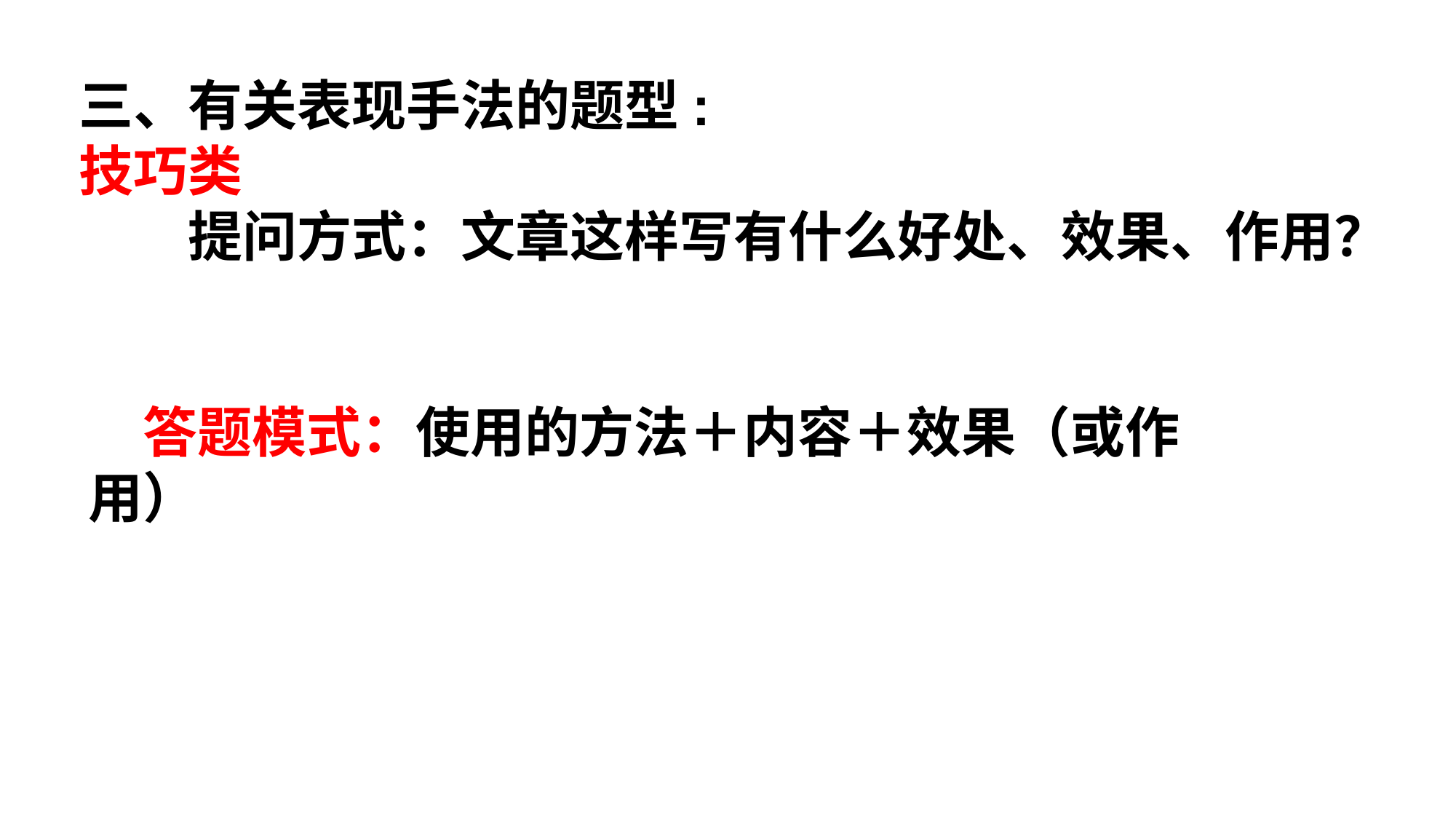

三、有关表现手法的题型:
技巧类
　　提问方式：文章这样写有什么好处、效果、作用？
　答题模式：使用的方法＋内容＋效果（或作用）